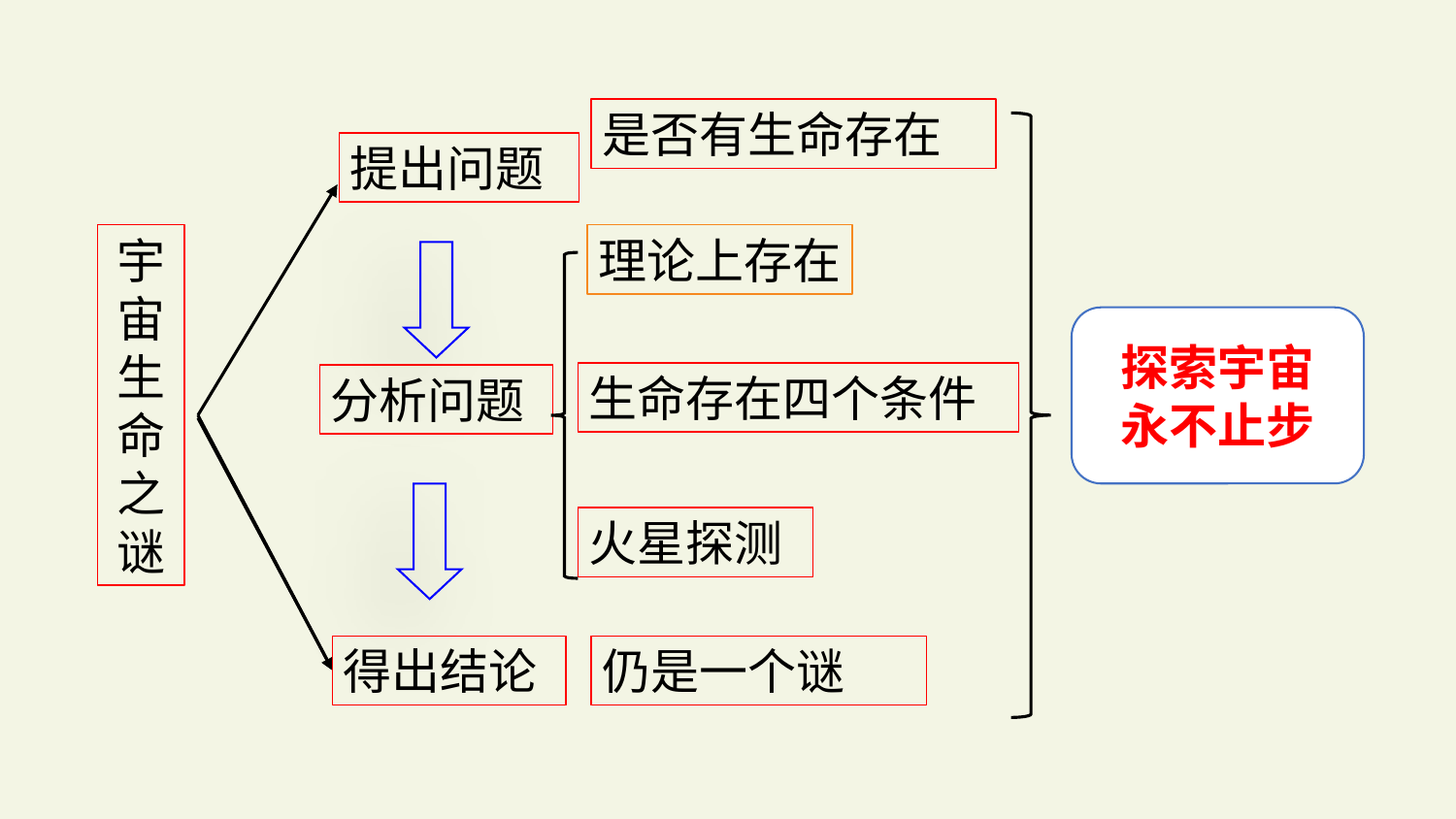

是否有生命存在

提出问题
宇宙生命之谜
理论上存在

探索宇宙
永不止步
生命存在四个条件
分析问题

火星探测
得出结论
仍是一个谜